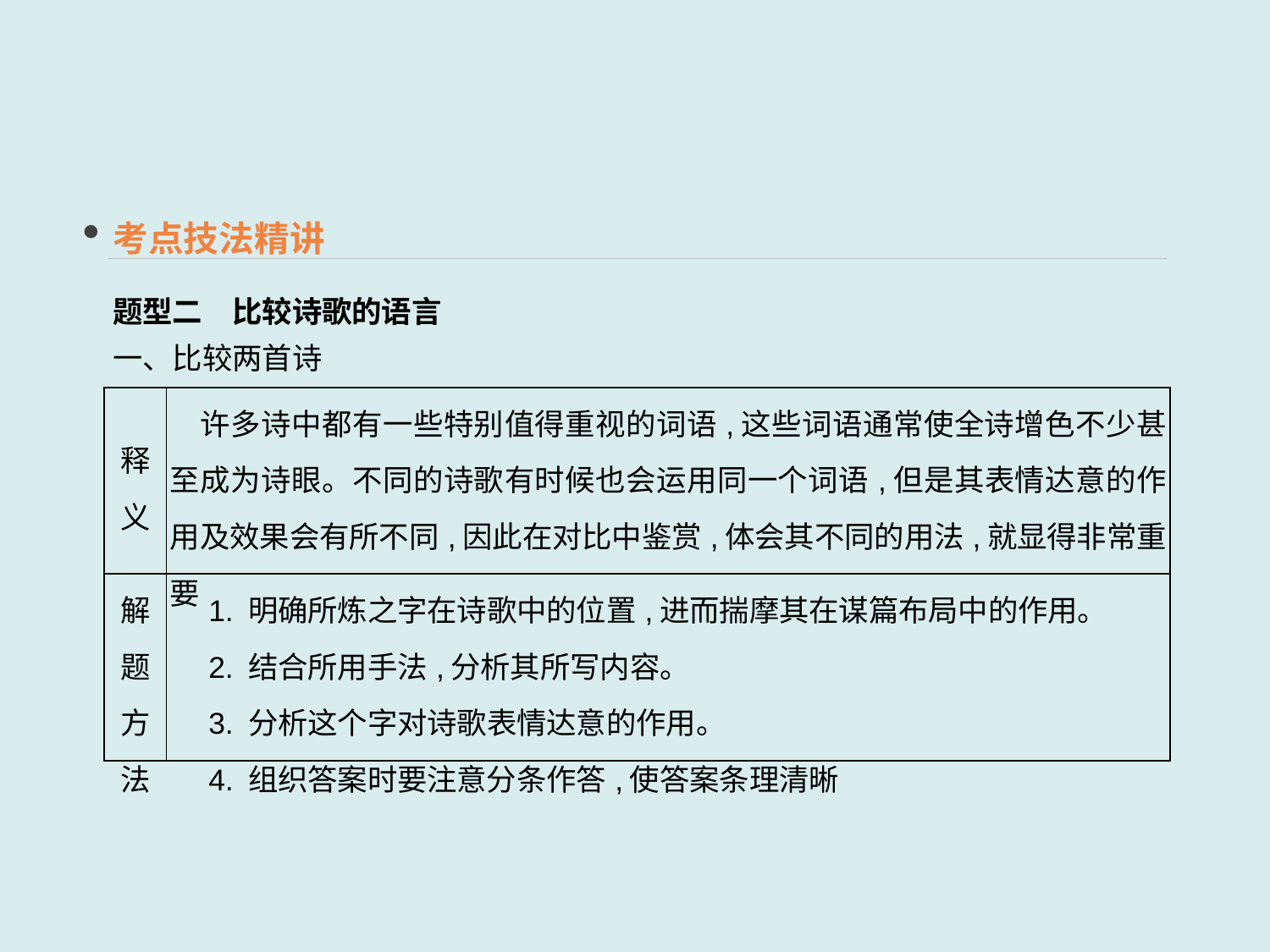

考点技法精讲

题型二　比较诗歌的语言
一、比较两首诗
| 释义 | 许多诗中都有一些特别值得重视的词语,这些词语通常使全诗增色不少甚至成为诗眼。不同的诗歌有时候也会运用同一个词语,但是其表情达意的作用及效果会有所不同,因此在对比中鉴赏,体会其不同的用法,就显得非常重要 |
| --- | --- |
| 解题方法 | 1. 明确所炼之字在诗歌中的位置,进而揣摩其在谋篇布局中的作用。 　2. 结合所用手法,分析其所写内容。 　3. 分析这个字对诗歌表情达意的作用。 　4. 组织答案时要注意分条作答,使答案条理清晰 |